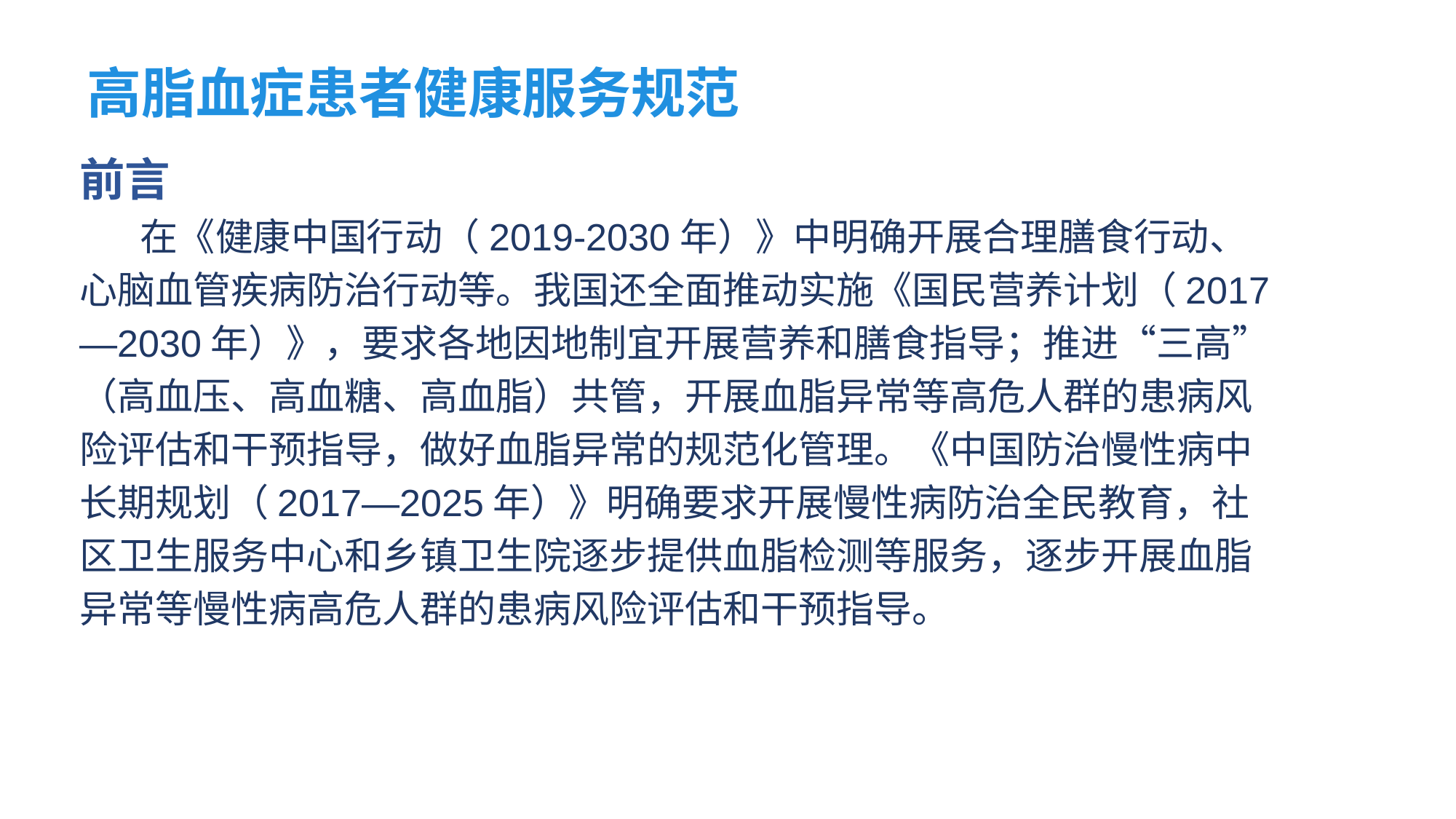

高脂血症患者健康服务规范
前言
      在《健康中国行动（2019-2030年）》中明确开展合理膳食行动、心脑血管疾病防治行动等。我国还全面推动实施《国民营养计划（2017—2030年）》，要求各地因地制宜开展营养和膳食指导；推进“三高”（高血压、高血糖、高血脂）共管，开展血脂异常等高危人群的患病风险评估和干预指导，做好血脂异常的规范化管理。《中国防治慢性病中长期规划（2017—2025年）》明确要求开展慢性病防治全民教育，社区卫生服务中心和乡镇卫生院逐步提供血脂检测等服务，逐步开展血脂异常等慢性病高危人群的患病风险评估和干预指导。